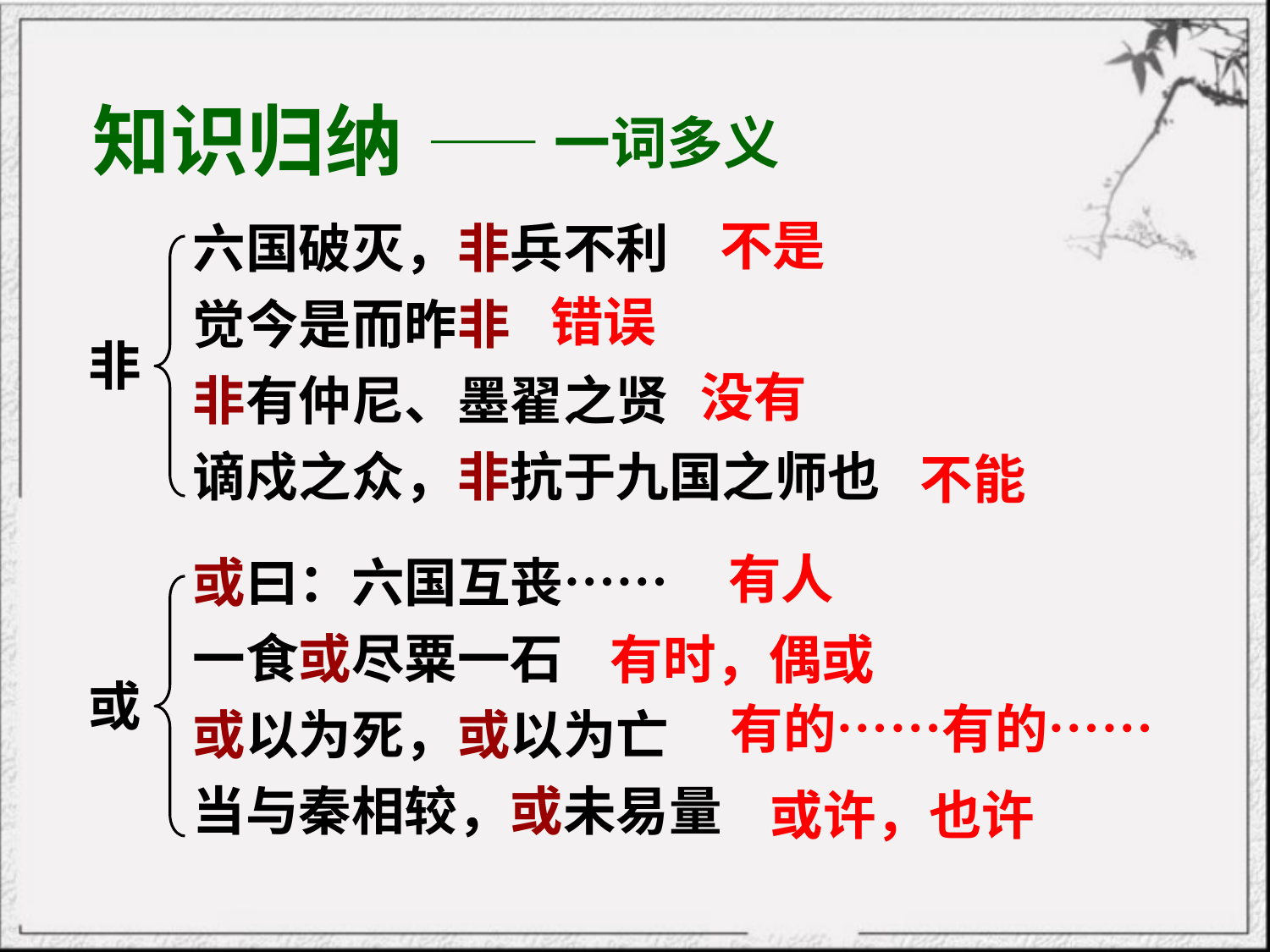

知识归纳
——一词多义
六国破灭，非兵不利
觉今是而昨非
非有仲尼、墨翟之贤
谪戍之众，非抗于九国之师也

或曰：六国互丧……
一食或尽粟一石
或以为死，或以为亡
当与秦相较，或未易量
不是

错误
非
没有
不能
有人

有时，偶或
或
有的……有的……
或许，也许